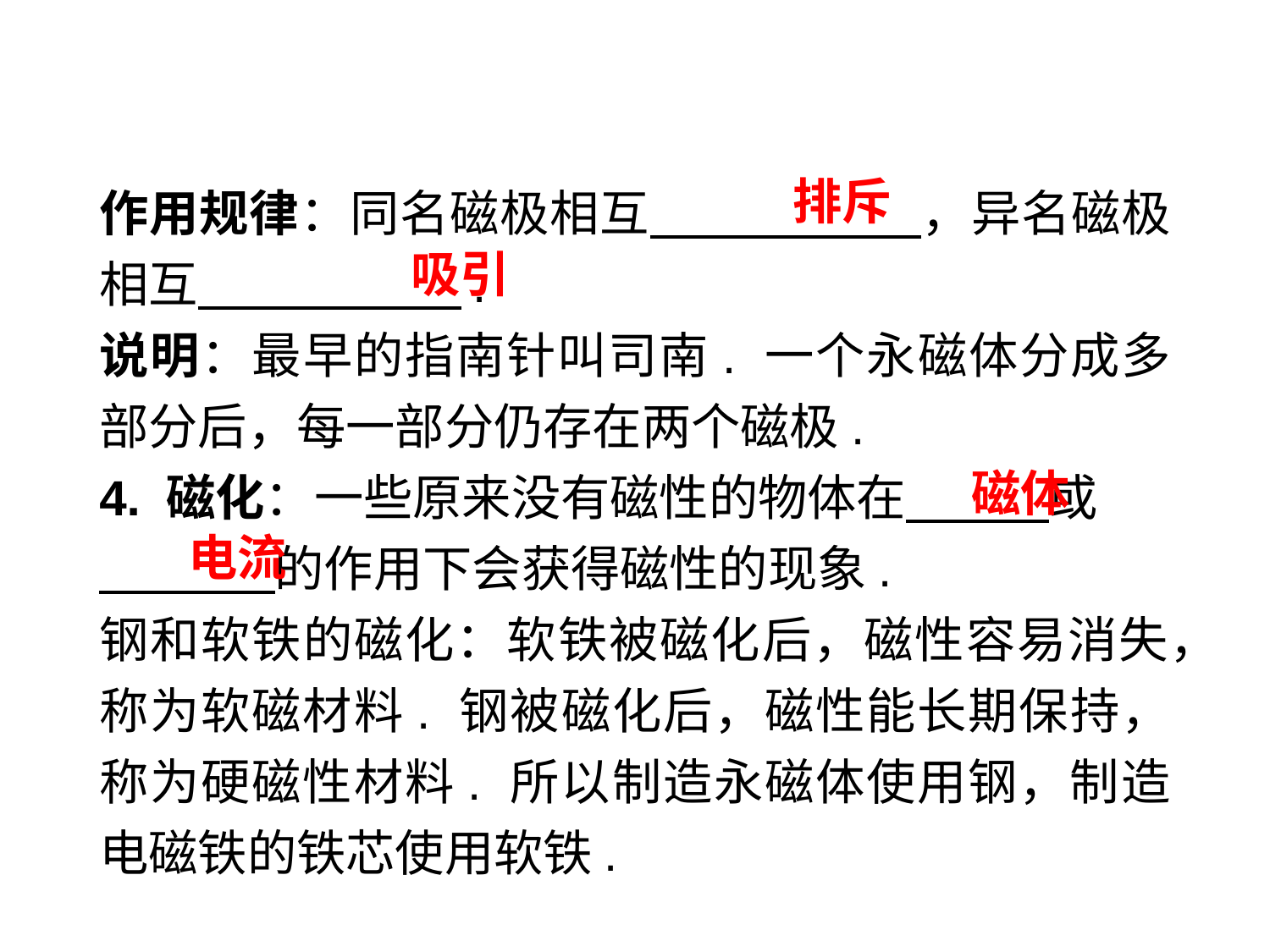

排斥
作用规律：同名磁极相互　　      　　，异名磁极相互　　      　　.
说明：最早的指南针叫司南. 一个永磁体分成多部分后，每一部分仍存在两个磁极.
4. 磁化：一些原来没有磁性的物体在　　    或
　　       的作用下会获得磁性的现象.
钢和软铁的磁化：软铁被磁化后，磁性容易消失，称为软磁材料. 钢被磁化后，磁性能长期保持，称为硬磁性材料. 所以制造永磁体使用钢，制造电磁铁的铁芯使用软铁.
吸引
磁体
电流